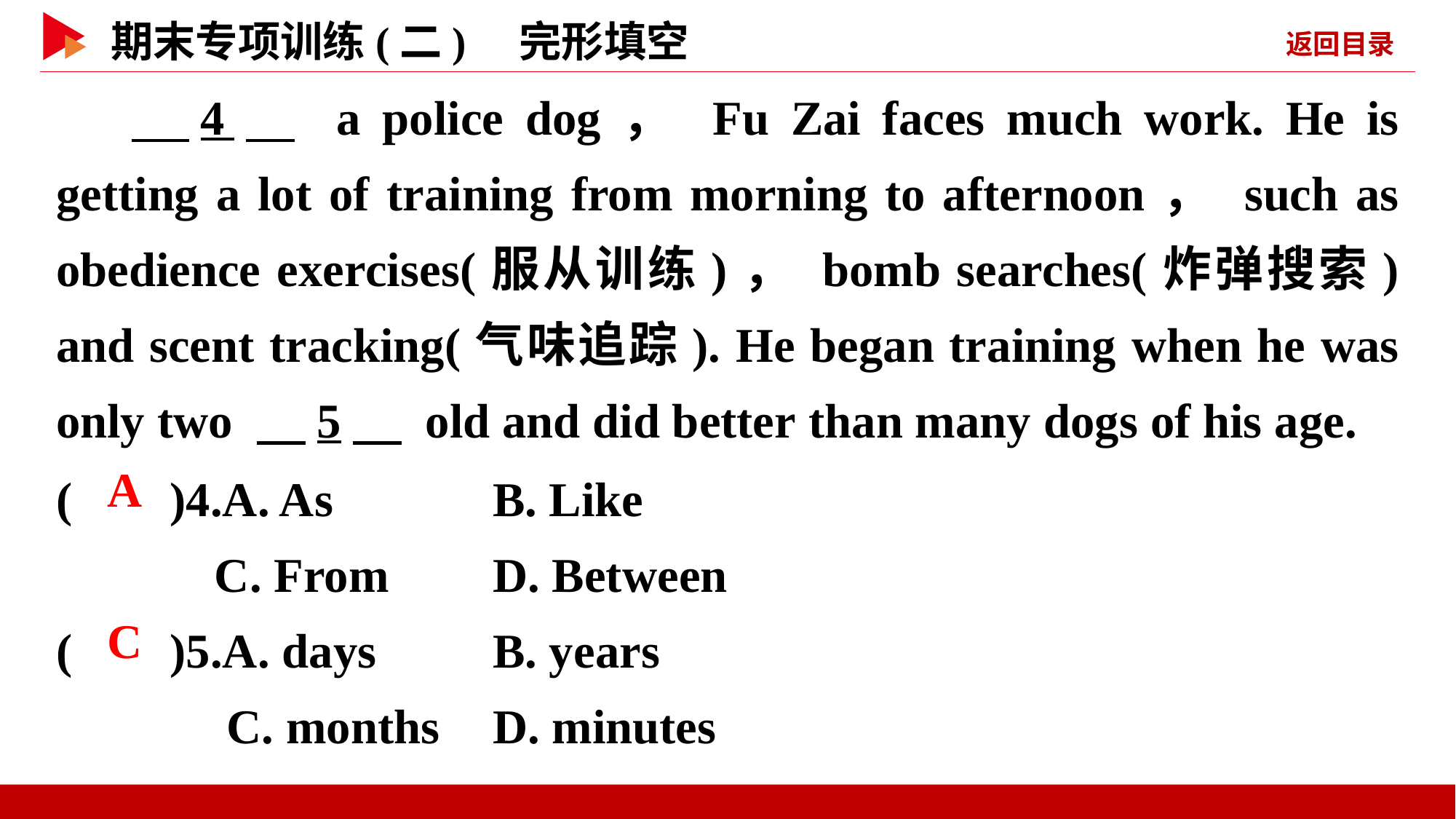

4　 a police dog， Fu Zai faces much work. He is getting a lot of training from morning to afternoon， such as obedience exercises(服从训练)， bomb searches(炸弹搜索) and scent tracking(气味追踪). He began training when he was only two 　5　 old and did better than many dogs of his age.
(        )4.A. As         	B. Like
             C. From	D. Between
(        )5.A. days 	B. years
              C. months	D. minutes
   A
   C